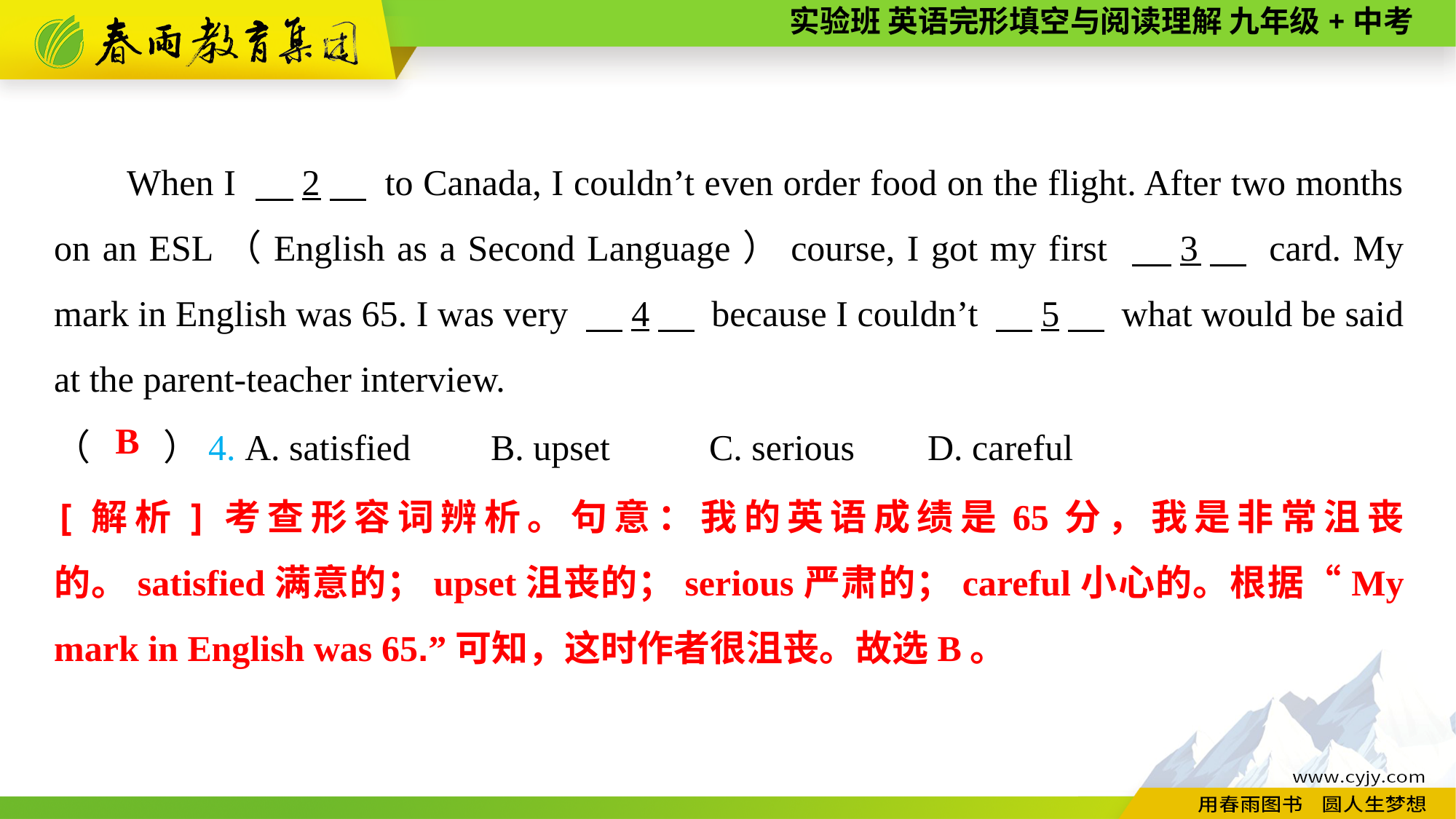

When I 　2　 to Canada, I couldn’t even order food on the flight. After two months on an ESL（English as a Second Language）course, I got my first 　3　 card. My mark in English was 65. I was very 　4　 because I couldn’t 　5　 what would be said at the parent-teacher interview.
（　　）4. A. satisfied	B. upset	C. serious	D. careful
B
[解析]考查形容词辨析。句意：我的英语成绩是65分，我是非常沮丧的。satisfied满意的；upset沮丧的；serious严肃的；careful小心的。根据“My mark in English was 65.”可知，这时作者很沮丧。故选B。